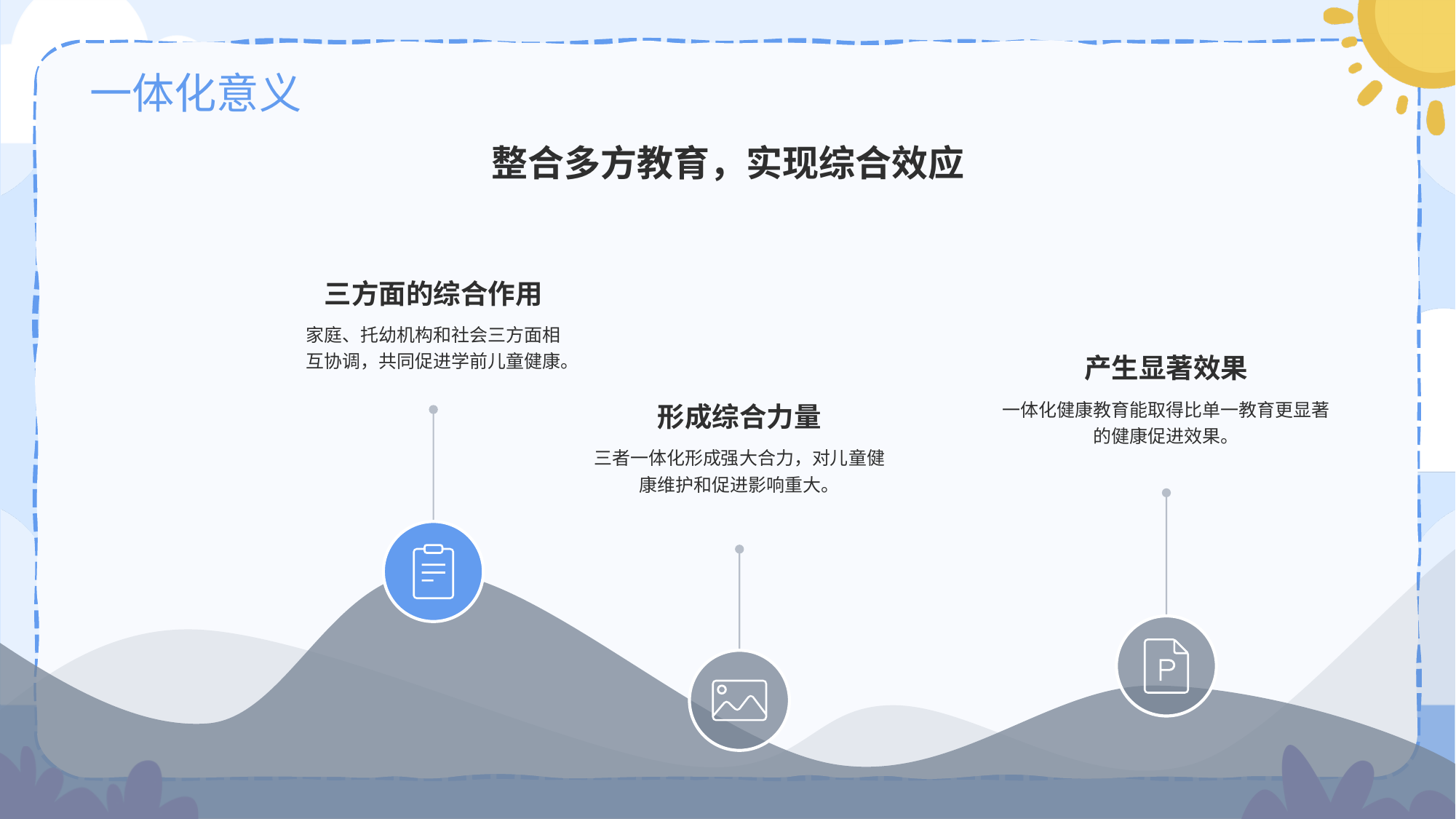

# 一体化意义
整合多方教育，实现综合效应
三方面的综合作用
家庭、托幼机构和社会三方面相互协调，共同促进学前儿童健康。

产生显著效果
一体化健康教育能取得比单一教育更显著的健康促进效果。

形成综合力量
三者一体化形成强大合力，对儿童健康维护和促进影响重大。